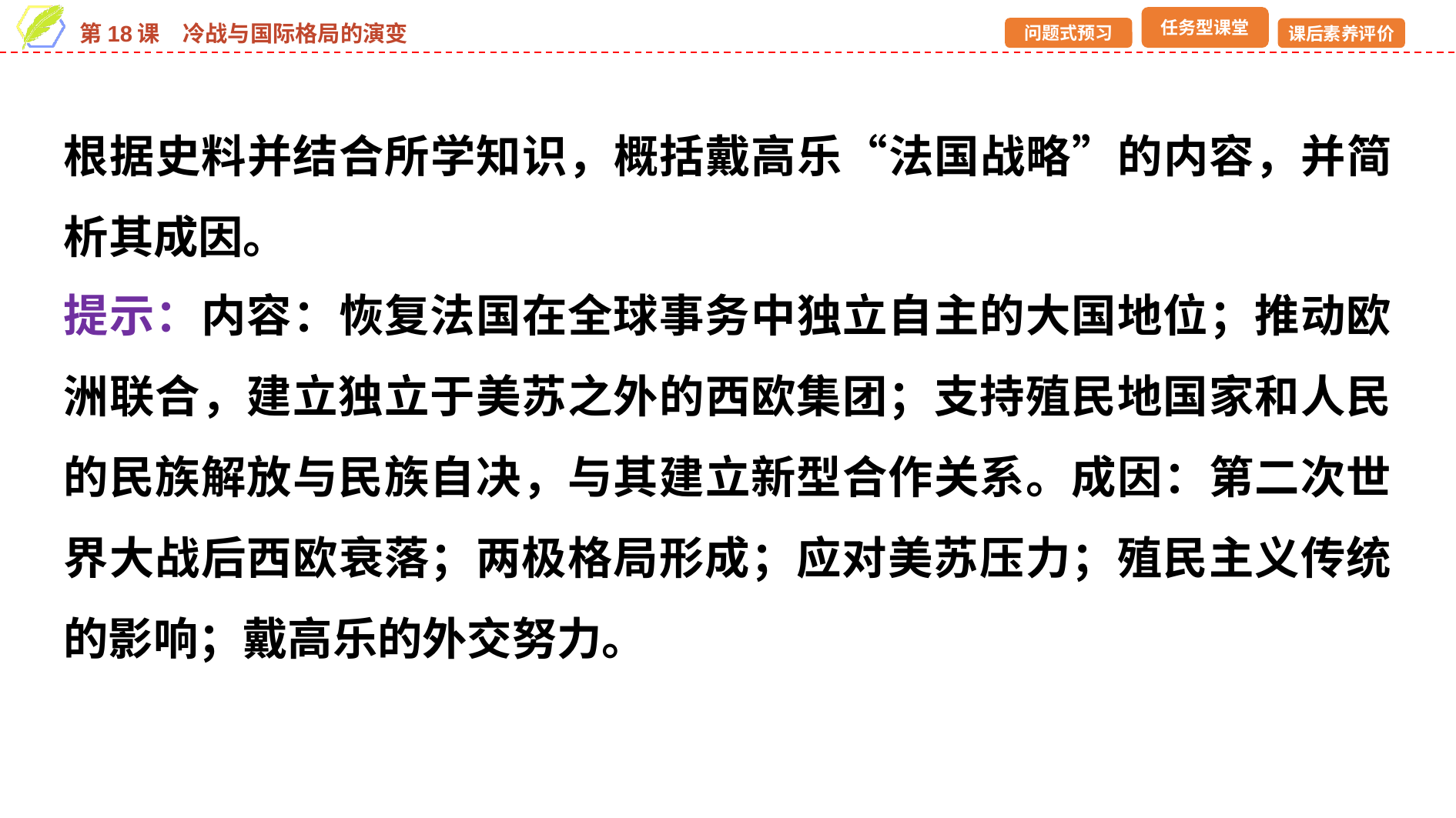

根据史料并结合所学知识，概括戴高乐“法国战略”的内容，并简析其成因。
提示：内容：恢复法国在全球事务中独立自主的大国地位；推动欧洲联合，建立独立于美苏之外的西欧集团；支持殖民地国家和人民的民族解放与民族自决，与其建立新型合作关系。成因：第二次世界大战后西欧衰落；两极格局形成；应对美苏压力；殖民主义传统的影响；戴高乐的外交努力。